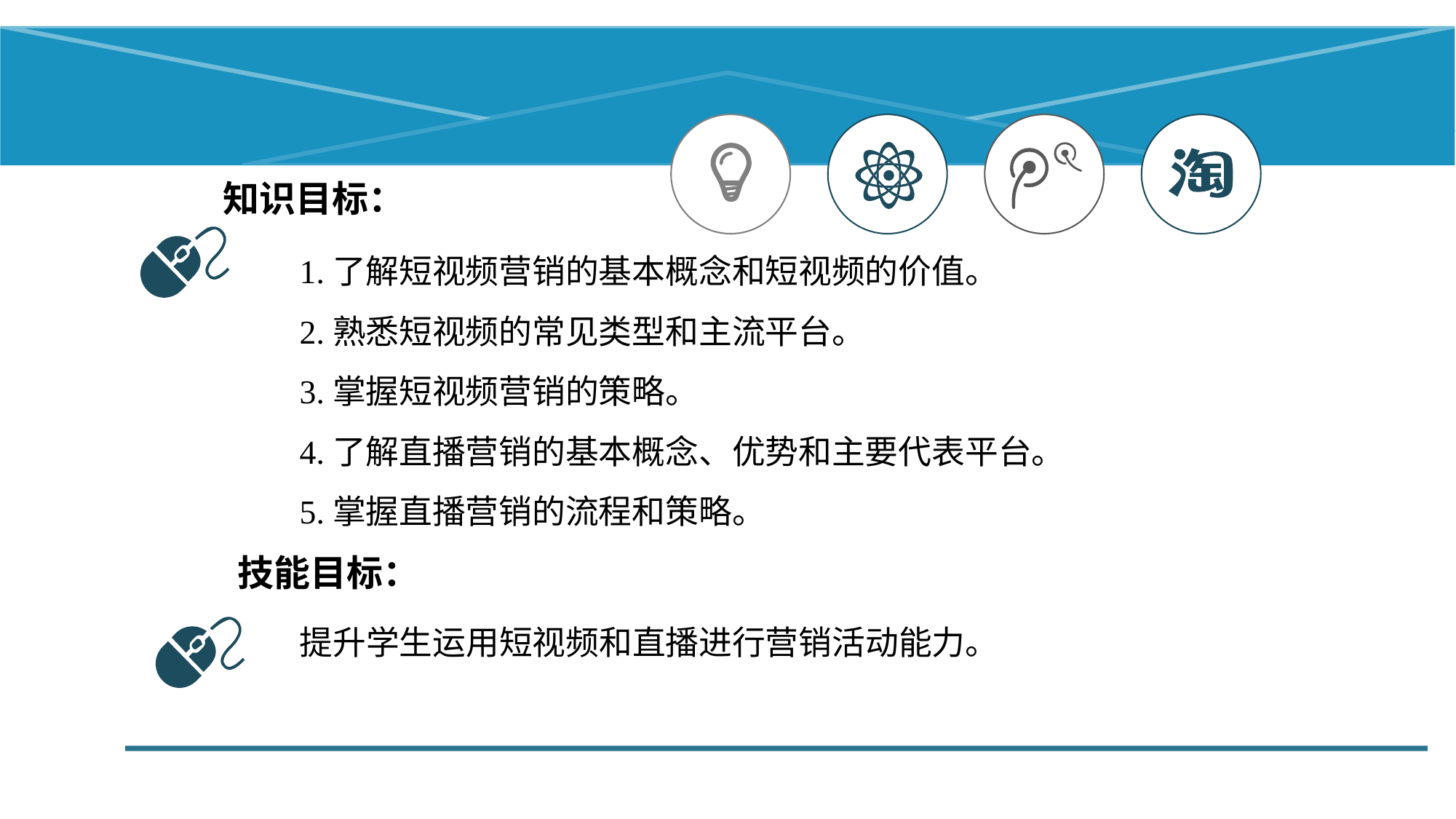

知识目标：
1.了解短视频营销的基本概念和短视频的价值。
2.熟悉短视频的常见类型和主流平台。
3.掌握短视频营销的策略。
4.了解直播营销的基本概念、优势和主要代表平台。
5.掌握直播营销的流程和策略。

 技能目标：

提升学生运用短视频和直播进行营销活动能力。